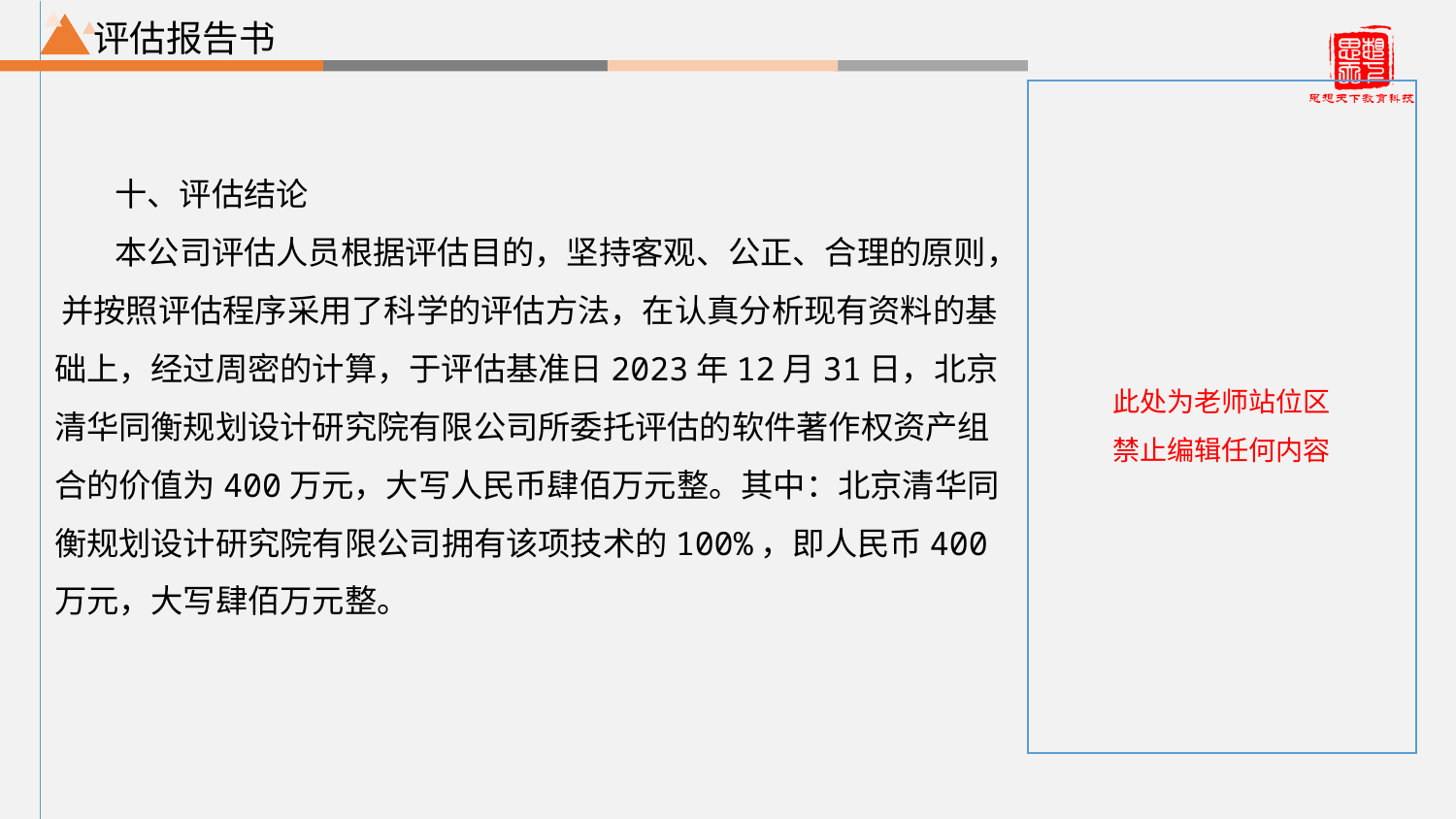

评估报告书
十、评估结论
本公司评估人员根据评估目的，坚持客观、公正、合理的原则， 并按照评估程序采用了科学的评估方法，在认真分析现有资料的基础上，经过周密的计算，于评估基准日2023年12月31日，北京清华同衡规划设计研究院有限公司所委托评估的软件著作权资产组合的价值为400万元，大写人民币肆佰万元整。其中：北京清华同衡规划设计研究院有限公司拥有该项技术的100%，即人民币400万元，大写肆佰万元整。

147